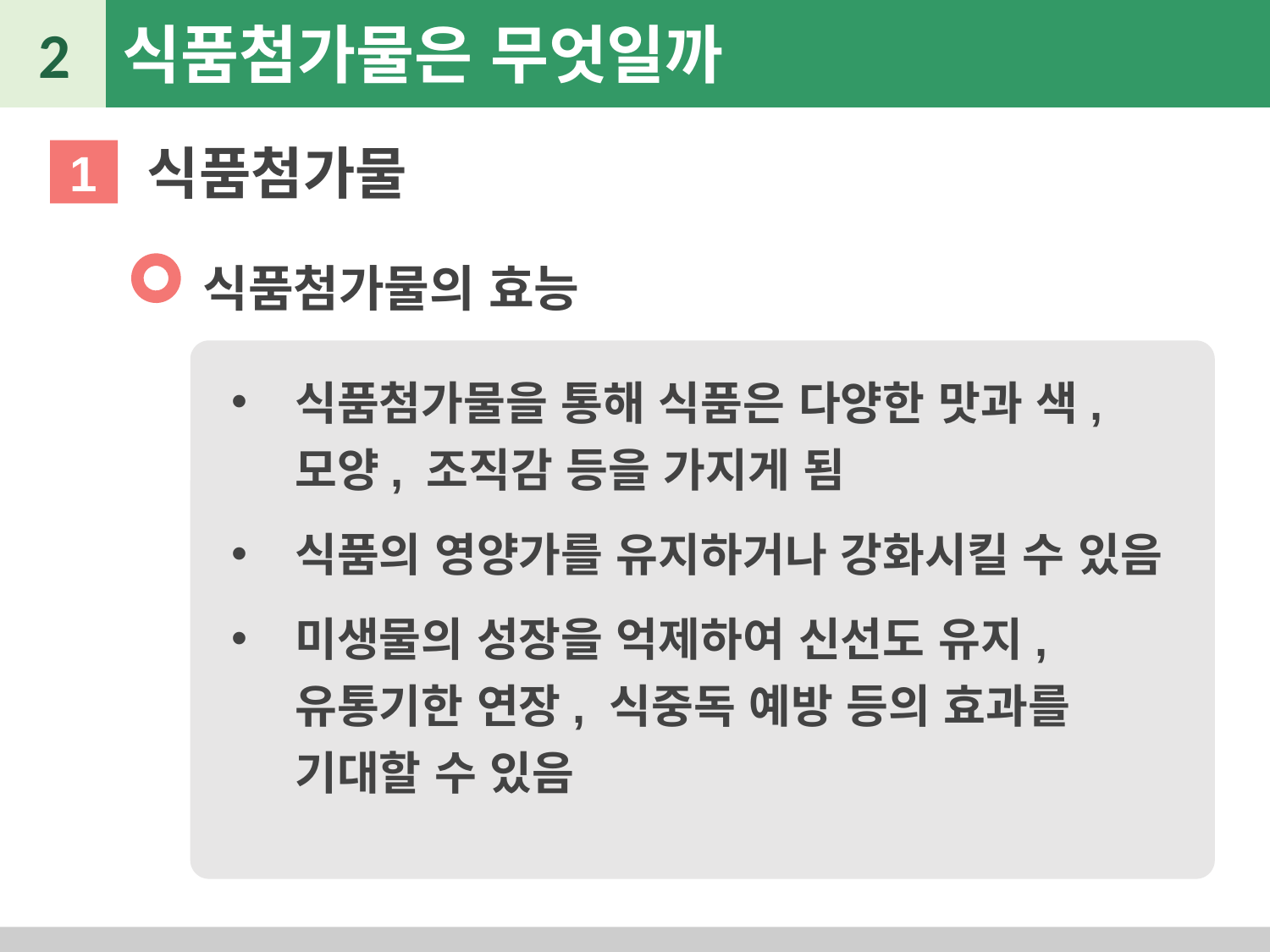

2
식품첨가물은 무엇일까
식품첨가물
1
식품첨가물의 효능

식품첨가물을 통해 식품은 다양한 맛과 색, 모양, 조직감 등을 가지게 됨
식품의 영양가를 유지하거나 강화시킬 수 있음
미생물의 성장을 억제하여 신선도 유지, 유통기한 연장, 식중독 예방 등의 효과를 기대할 수 있음